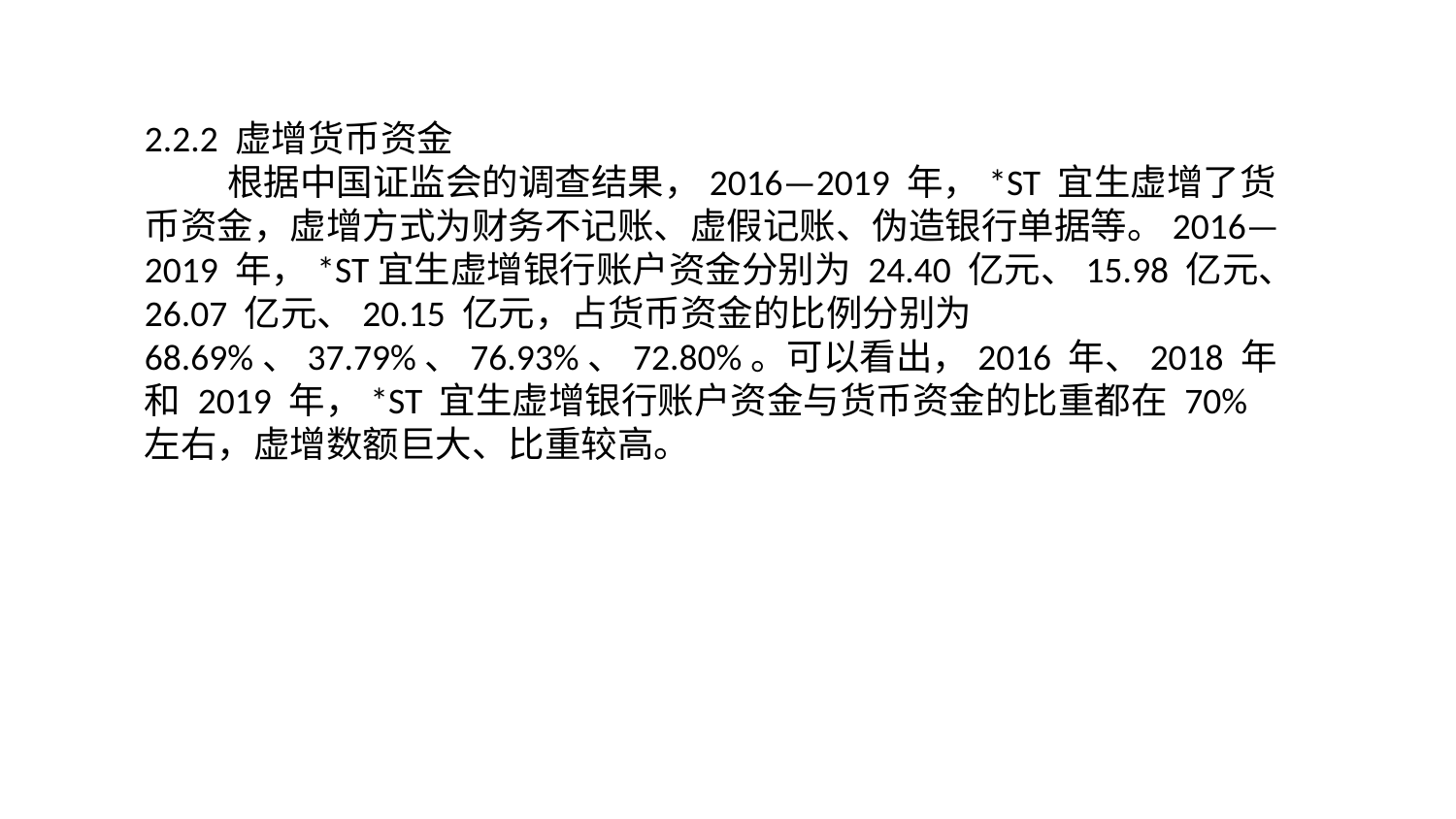

2.2.2 虚增货币资金
         根据中国证监会的调查结果，2016—2019 年，*ST 宜生虚增了货币资金，虚增方式为财务不记账、虚假记账、伪造银行单据等。2016—2019 年，*ST宜生虚增银行账户资金分别为 24.40 亿元、15.98 亿元、26.07 亿元、20.15 亿元，占货币资金的比例分别为 68.69%、37.79%、76.93%、72.80%。可以看出，2016 年、2018 年和 2019 年，*ST 宜生虚增银行账户资金与货币资金的比重都在 70%左右，虚增数额巨大、比重较高。